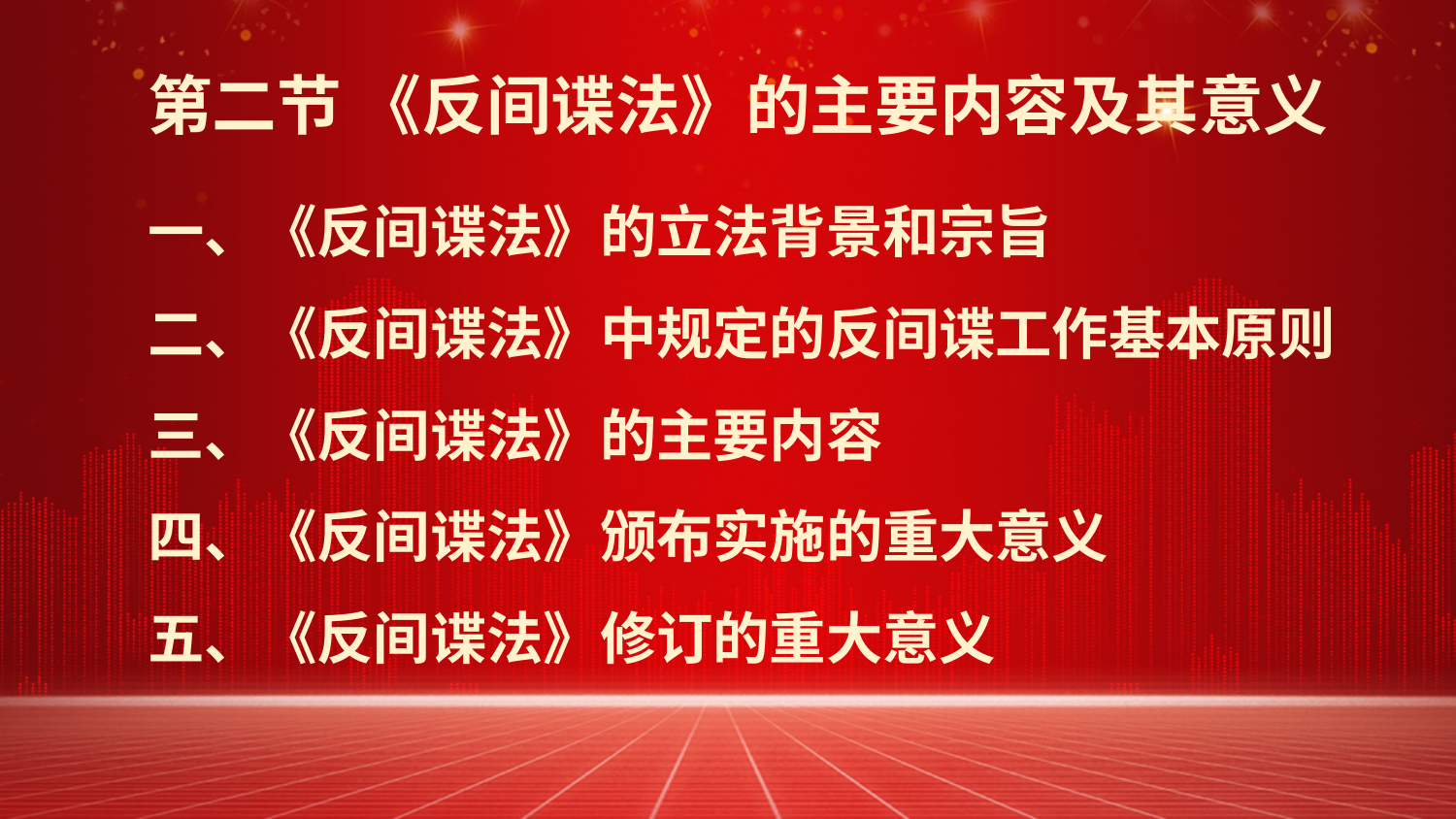

第二节 《反间谍法》的主要内容及其意义

一、《反间谍法》的立法背景和宗旨
二、《反间谍法》中规定的反间谍工作基本原则
三、《反间谍法》的主要内容
四、《反间谍法》颁布实施的重大意义
五、《反间谍法》修订的重大意义